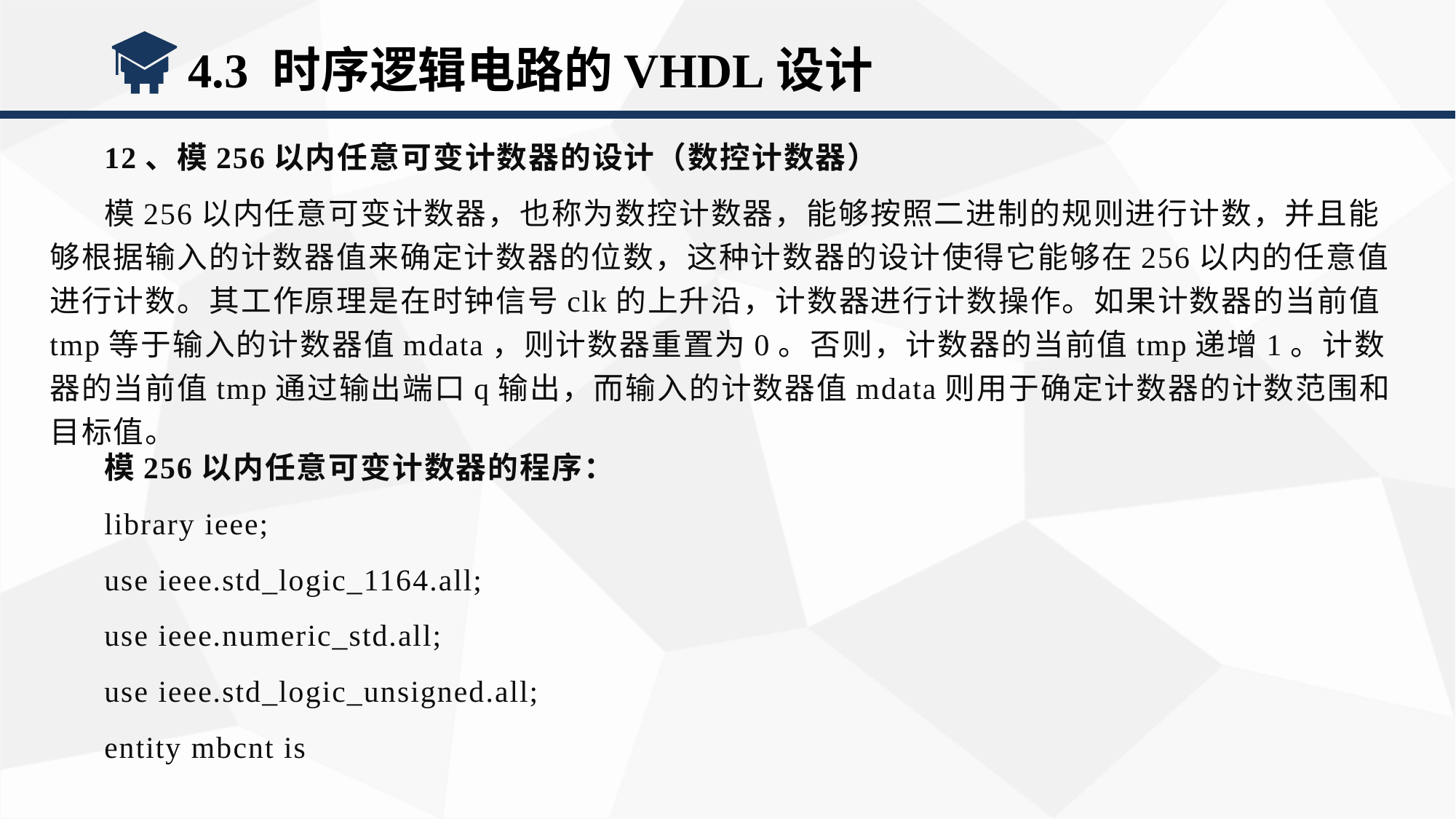

4.3 时序逻辑电路的VHDL设计

12、模256以内任意可变计数器的设计（数控计数器）
模256以内任意可变计数器，也称为数控计数器，能够按照二进制的规则进行计数，并且能够根据输入的计数器值来确定计数器的位数，这种计数器的设计使得它能够在256以内的任意值进行计数。其工作原理是在时钟信号clk的上升沿，计数器进行计数操作。如果计数器的当前值tmp等于输入的计数器值mdata，则计数器重置为0。否则，计数器的当前值tmp递增1。计数器的当前值tmp通过输出端口q输出，而输入的计数器值mdata则用于确定计数器的计数范围和目标值。
模256以内任意可变计数器的程序：
library ieee;
use ieee.std_logic_1164.all;
use ieee.numeric_std.all;
use ieee.std_logic_unsigned.all;
entity mbcnt is